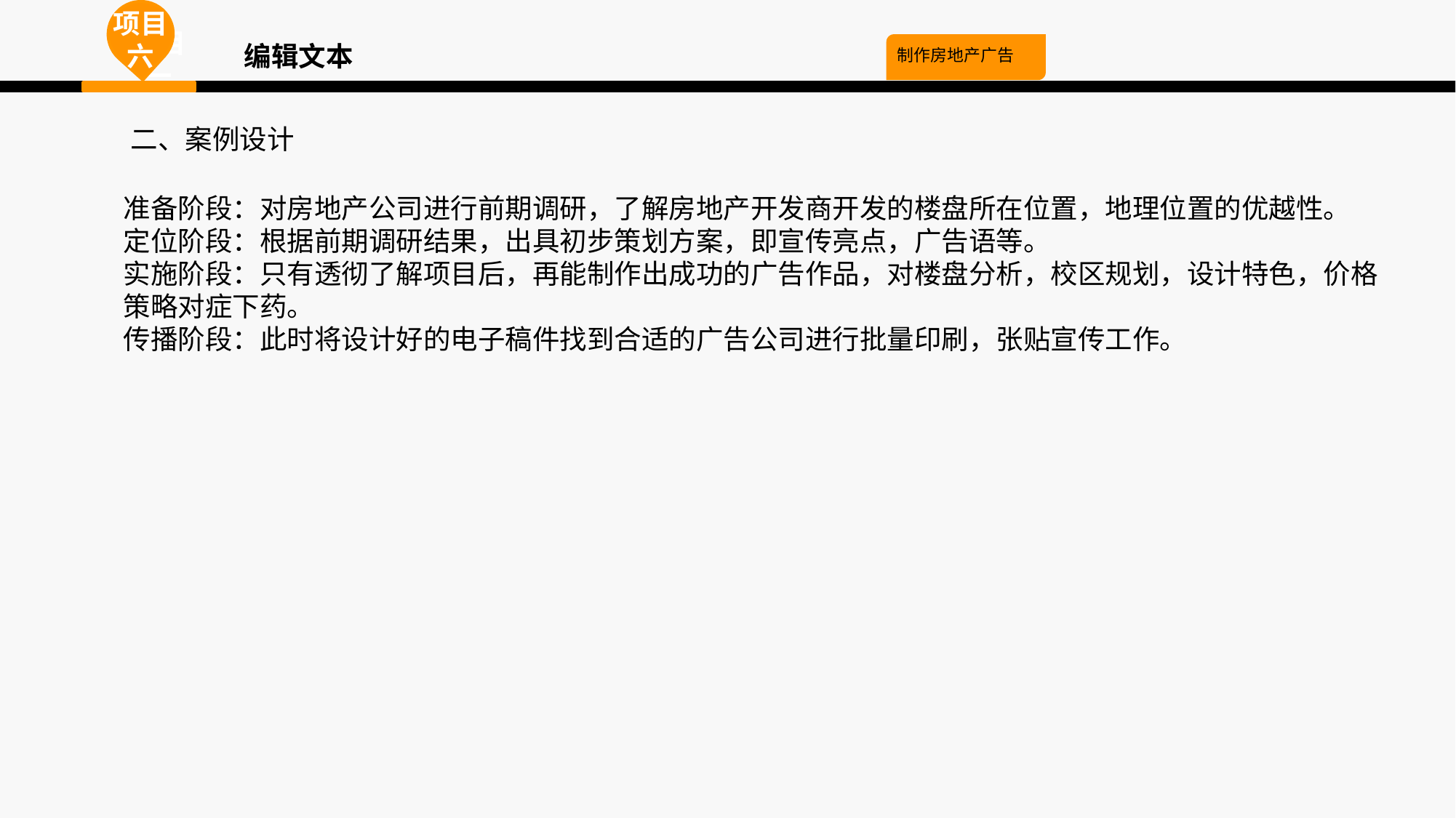

项目六

项目一
项目一
编辑文本

制作房地产广告
二、案例设计
准备阶段：对房地产公司进行前期调研，了解房地产开发商开发的楼盘所在位置，地理位置的优越性。
定位阶段：根据前期调研结果，出具初步策划方案，即宣传亮点，广告语等。
实施阶段：只有透彻了解项目后，再能制作出成功的广告作品，对楼盘分析，校区规划，设计特色，价格策略对症下药。
传播阶段：此时将设计好的电子稿件找到合适的广告公司进行批量印刷，张贴宣传工作。